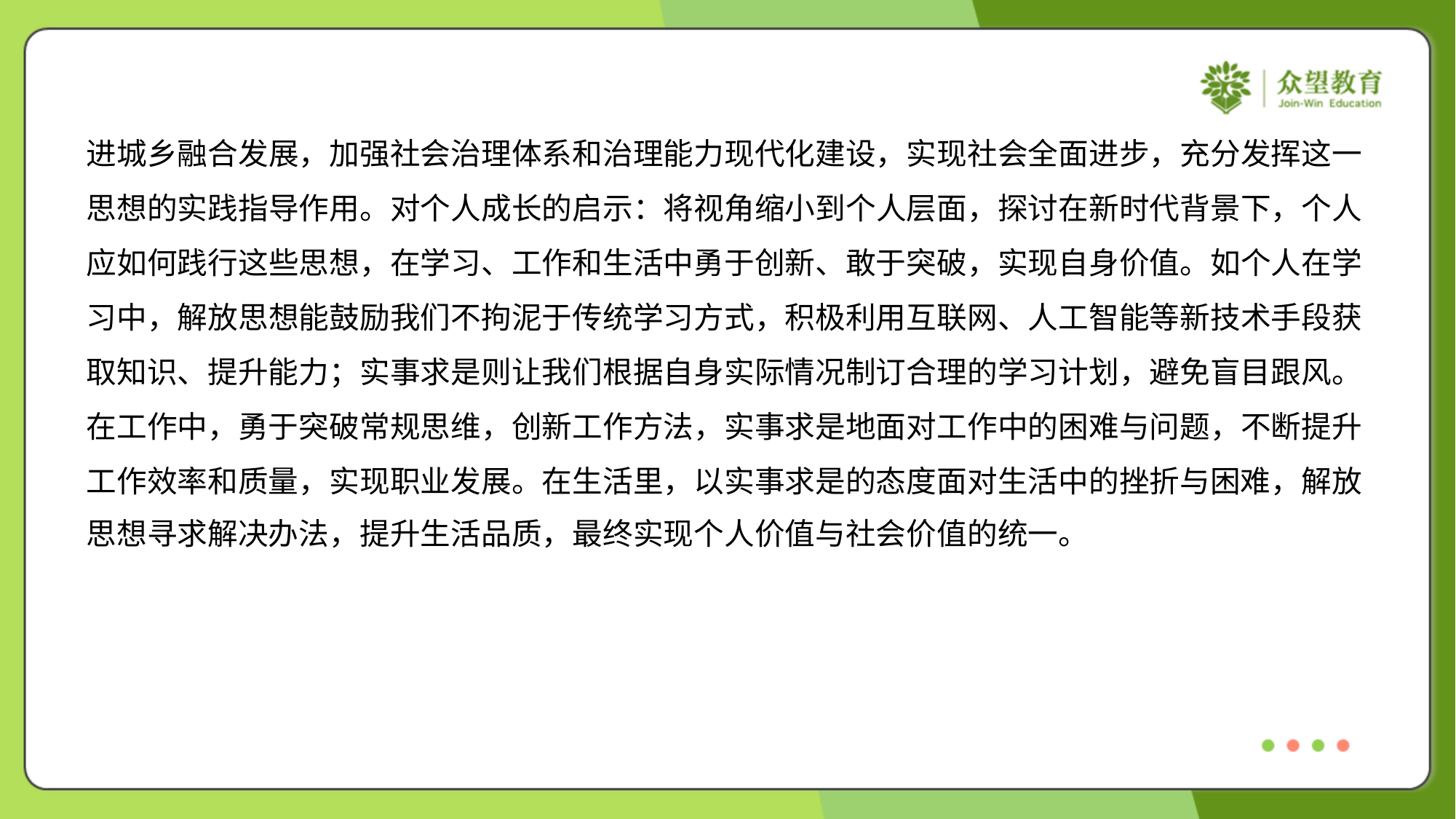

进城乡融合发展，加强社会治理体系和治理能力现代化建设，实现社会全面进步，充分发挥这一
思想的实践指导作用。对个人成长的启示：将视角缩小到个人层面，探讨在新时代背景下，个人
应如何践行这些思想，在学习、工作和生活中勇于创新、敢于突破，实现自身价值。如个人在学
习中，解放思想能鼓励我们不拘泥于传统学习方式，积极利用互联网、人工智能等新技术手段获
取知识、提升能力；实事求是则让我们根据自身实际情况制订合理的学习计划，避免盲目跟风。
在工作中，勇于突破常规思维，创新工作方法，实事求是地面对工作中的困难与问题，不断提升
工作效率和质量，实现职业发展。在生活里，以实事求是的态度面对生活中的挫折与困难，解放
思想寻求解决办法，提升生活品质，最终实现个人价值与社会价值的统一。